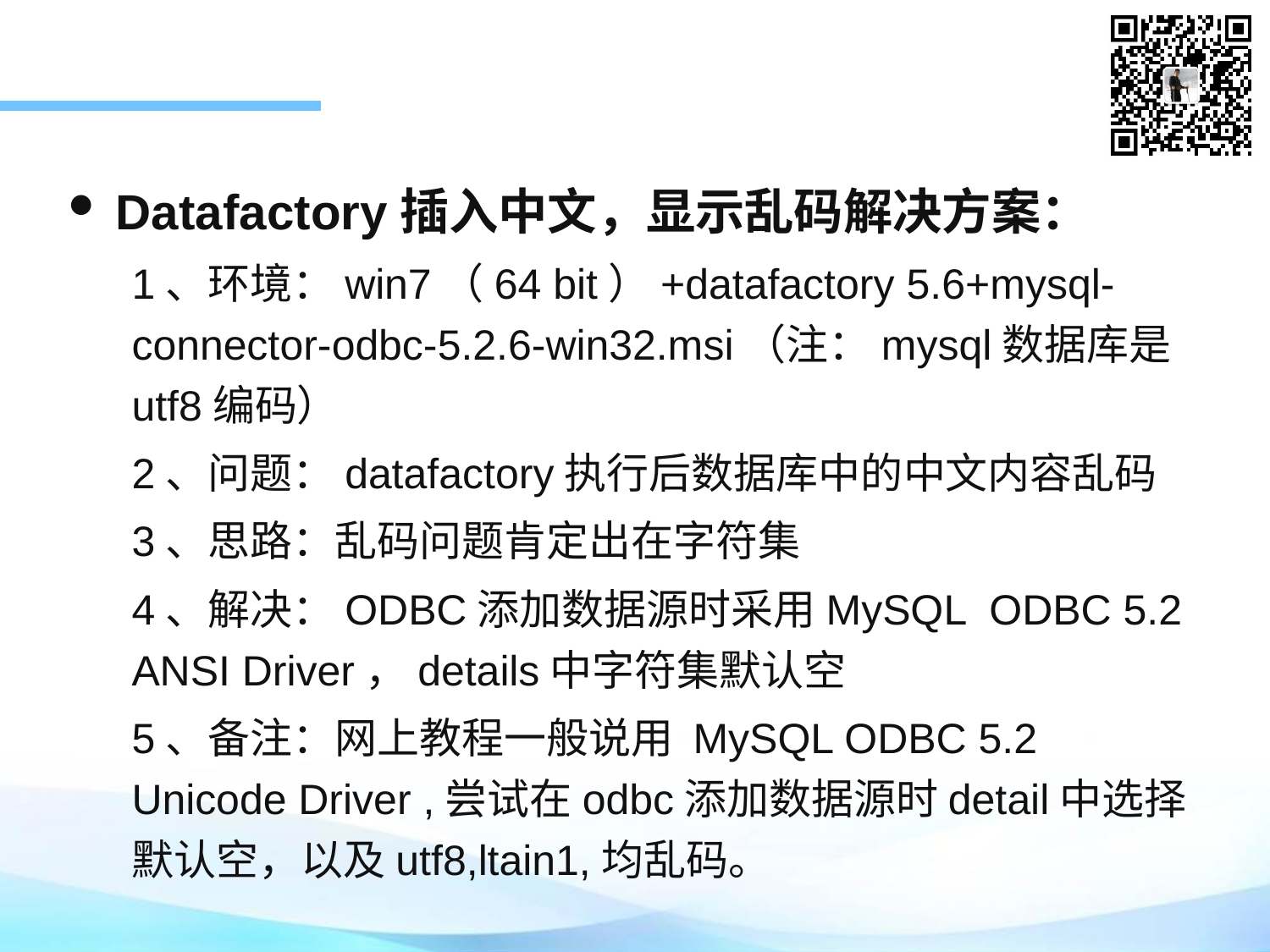

Datafactory插入中文，显示乱码解决方案：
1、环境：win7（64 bit）+datafactory 5.6+mysql-connector-odbc-5.2.6-win32.msi（注：mysql数据库是utf8编码）
2、问题：datafactory执行后数据库中的中文内容乱码
3、思路：乱码问题肯定出在字符集
4、解决：ODBC添加数据源时采用MySQL  ODBC 5.2 ANSI Driver，details中字符集默认空
5、备注：网上教程一般说用 MySQL ODBC 5.2 Unicode Driver ,尝试在odbc添加数据源时detail中选择默认空，以及utf8,ltain1,均乱码。